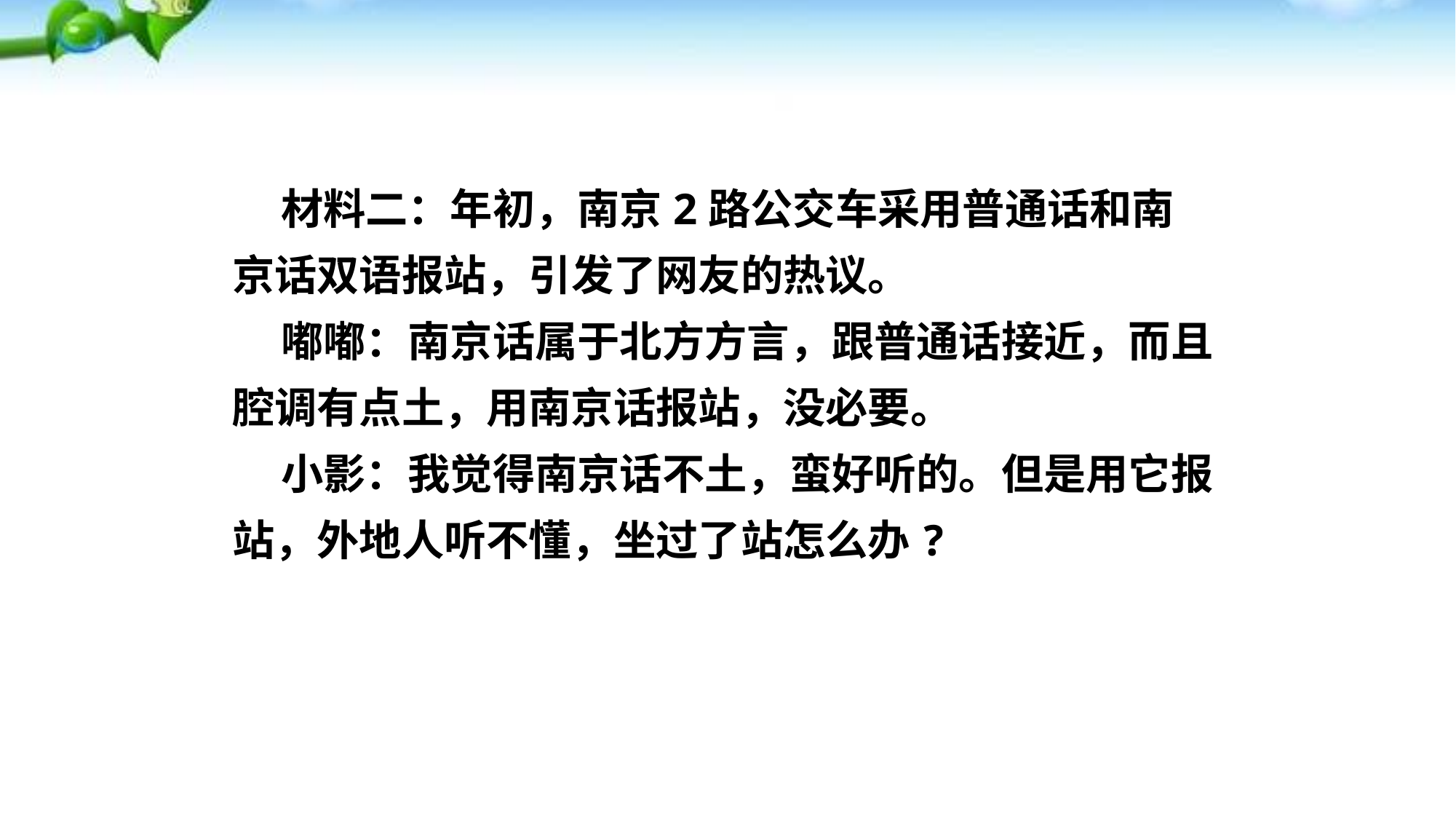

材料二：年初，南京2路公交车采用普通话和南京话双语报站，引发了网友的热议。
    嘟嘟：南京话属于北方方言，跟普通话接近，而且腔调有点土，用南京话报站，没必要。
    小影：我觉得南京话不土，蛮好听的。但是用它报站，外地人听不懂，坐过了站怎么办?